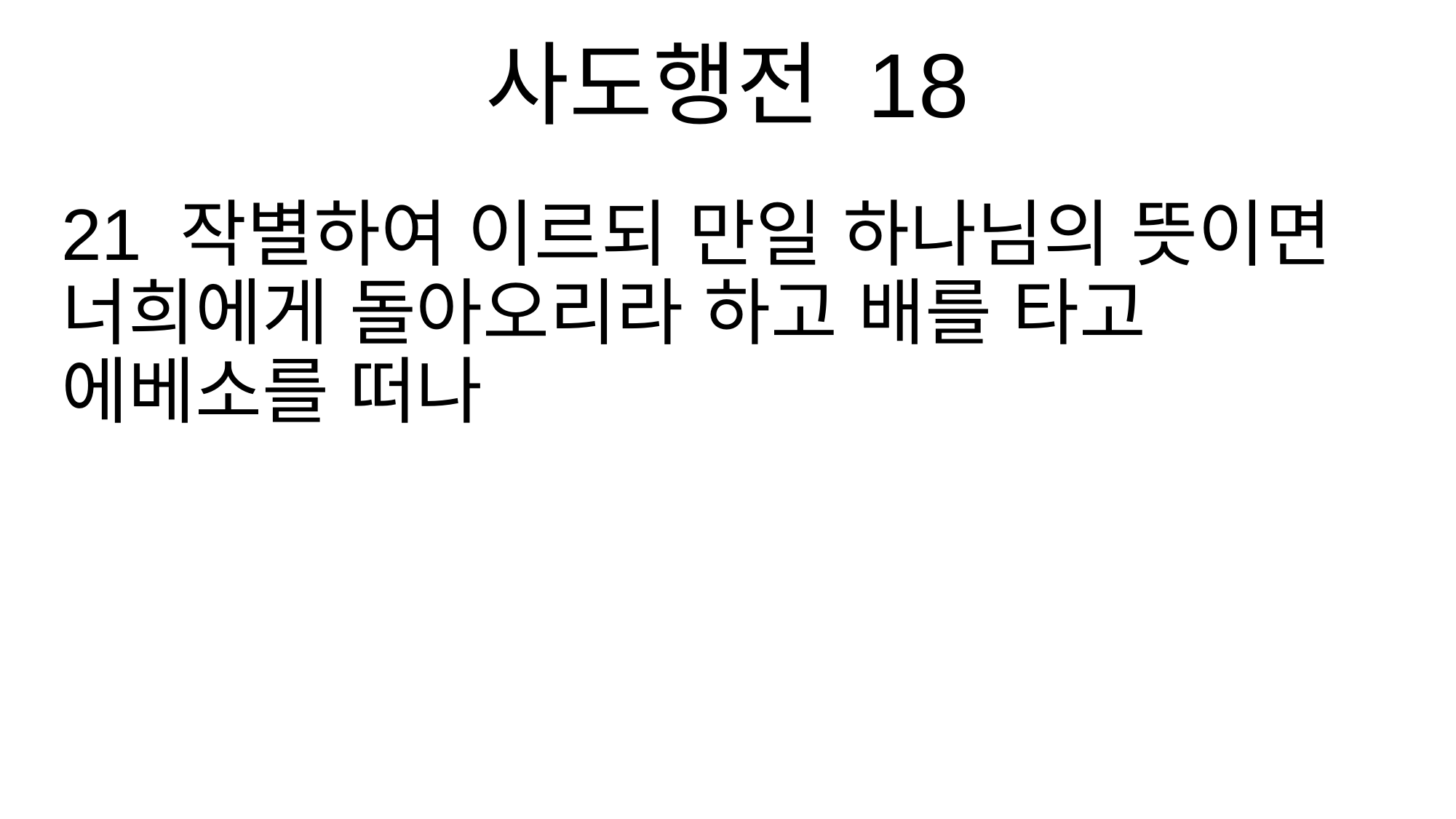

사도행전 18
21 작별하여 이르되 만일 하나님의 뜻이면 너희에게 돌아오리라 하고 배를 타고 에베소를 떠나